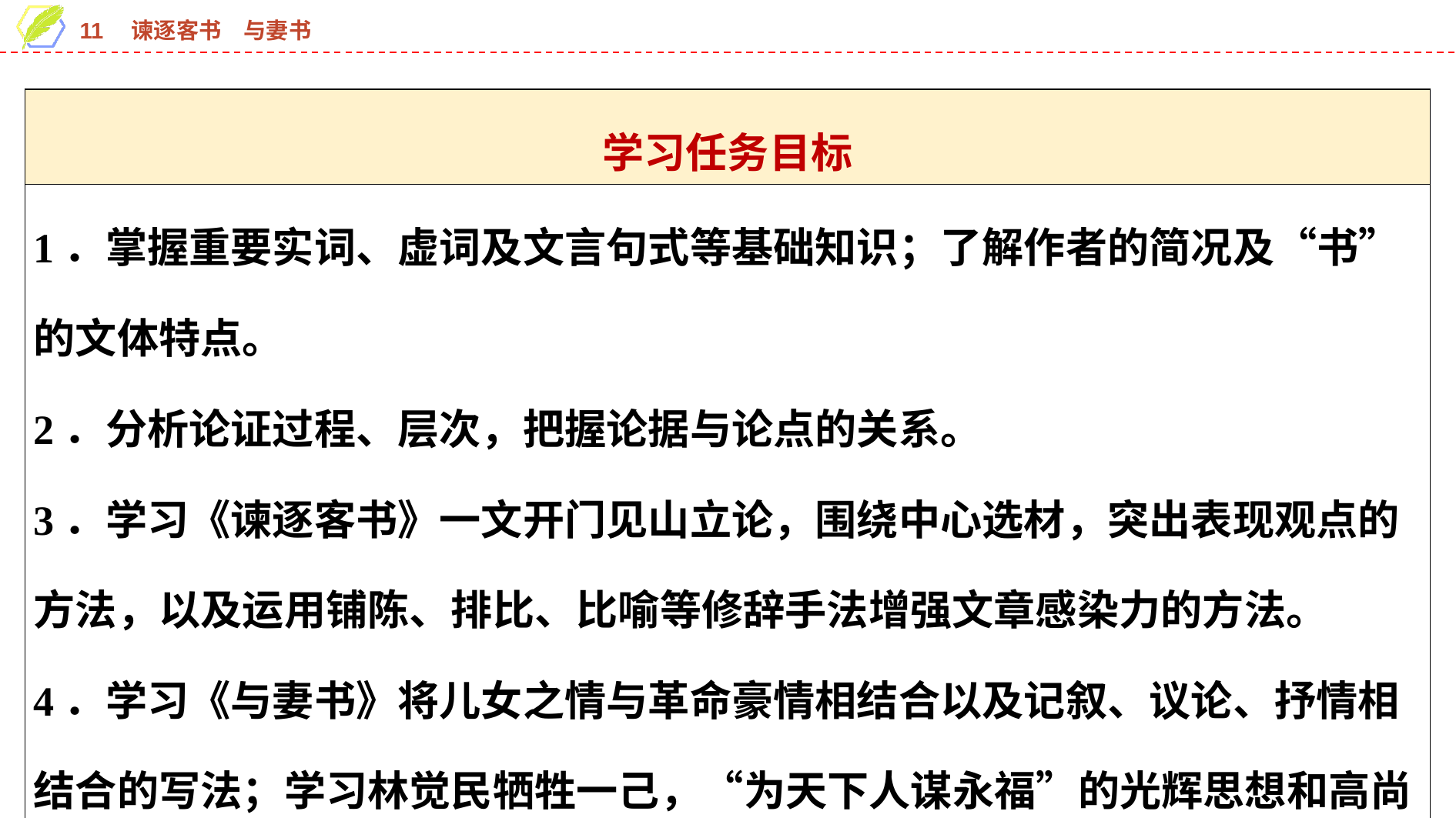

| 学习任务目标 |
| --- |
| 1．掌握重要实词、虚词及文言句式等基础知识；了解作者的简况及“书”的文体特点。 2．分析论证过程、层次，把握论据与论点的关系。 3．学习《谏逐客书》一文开门见山立论，围绕中心选材，突出表现观点的方法，以及运用铺陈、排比、比喻等修辞手法增强文章感染力的方法。 4．学习《与妻书》将儿女之情与革命豪情相结合以及记叙、议论、抒情相结合的写法；学习林觉民牺牲一己，“为天下人谋永福”的光辉思想和高尚情操。 |